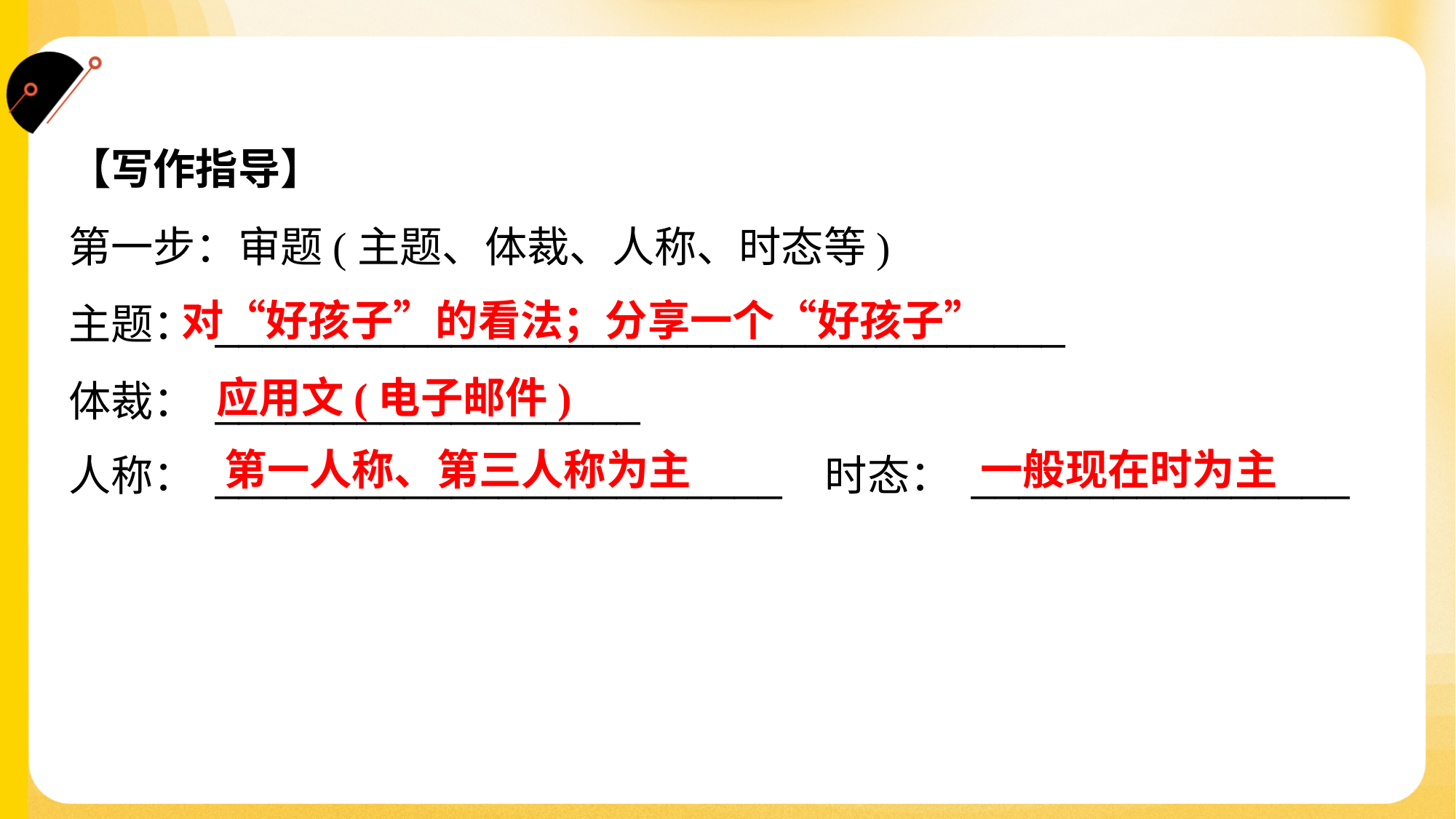

【写作指导】
第一步：审题(主题、体裁、人称、时态等)
主题： ____________________________________
体裁： __________________
人称： ________________________	时态： ________________
对“好孩子”的看法；分享一个“好孩子”
应用文(电子邮件)
第一人称、第三人称为主
一般现在时为主